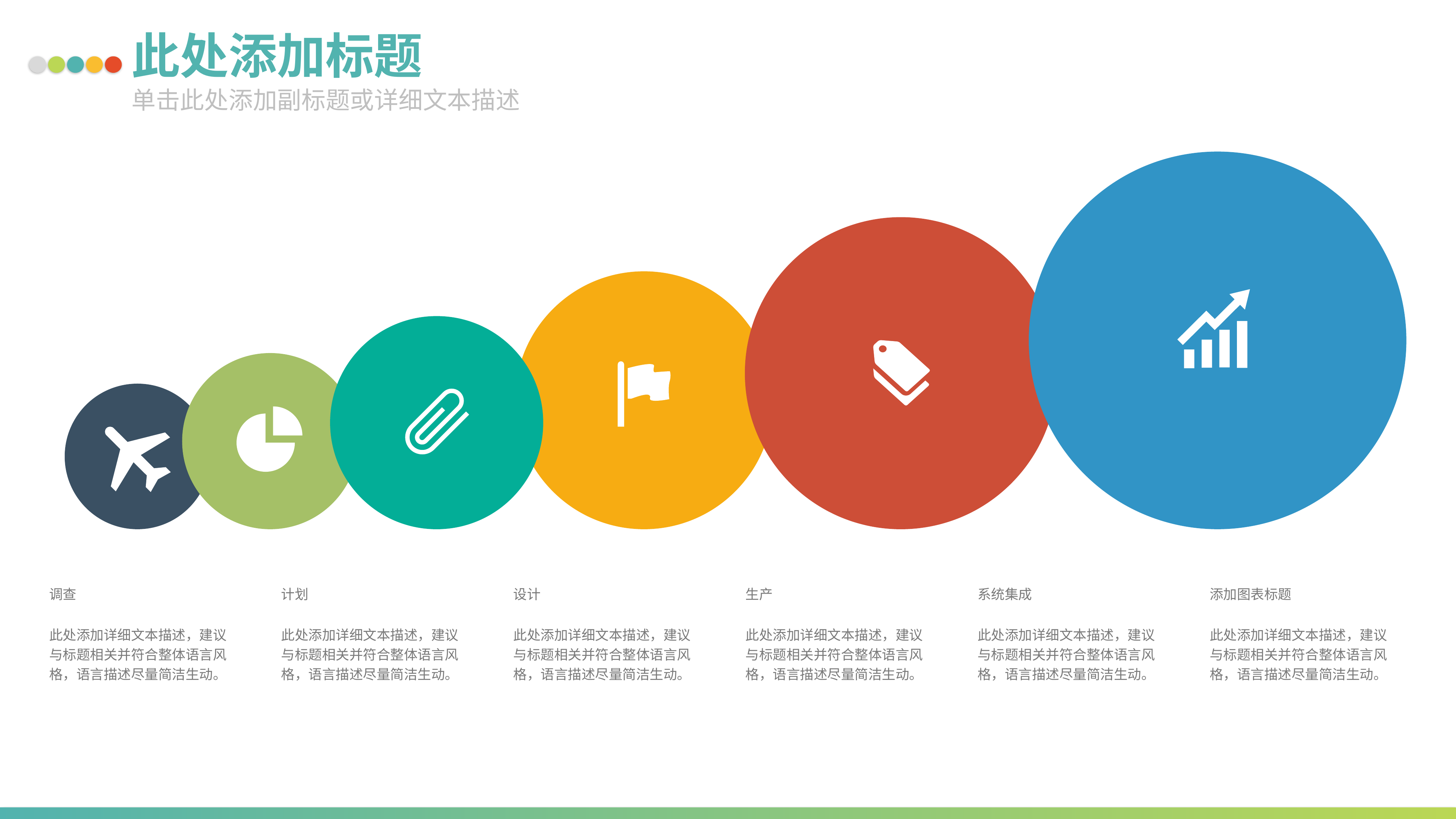

此处添加标题
单击此处添加副标题或详细文本描述

调查
此处添加详细文本描述，建议与标题相关并符合整体语言风格，语言描述尽量简洁生动。
计划
此处添加详细文本描述，建议与标题相关并符合整体语言风格，语言描述尽量简洁生动。
设计
此处添加详细文本描述，建议与标题相关并符合整体语言风格，语言描述尽量简洁生动。
生产
此处添加详细文本描述，建议与标题相关并符合整体语言风格，语言描述尽量简洁生动。
系统集成
此处添加详细文本描述，建议与标题相关并符合整体语言风格，语言描述尽量简洁生动。
添加图表标题
此处添加详细文本描述，建议与标题相关并符合整体语言风格，语言描述尽量简洁生动。